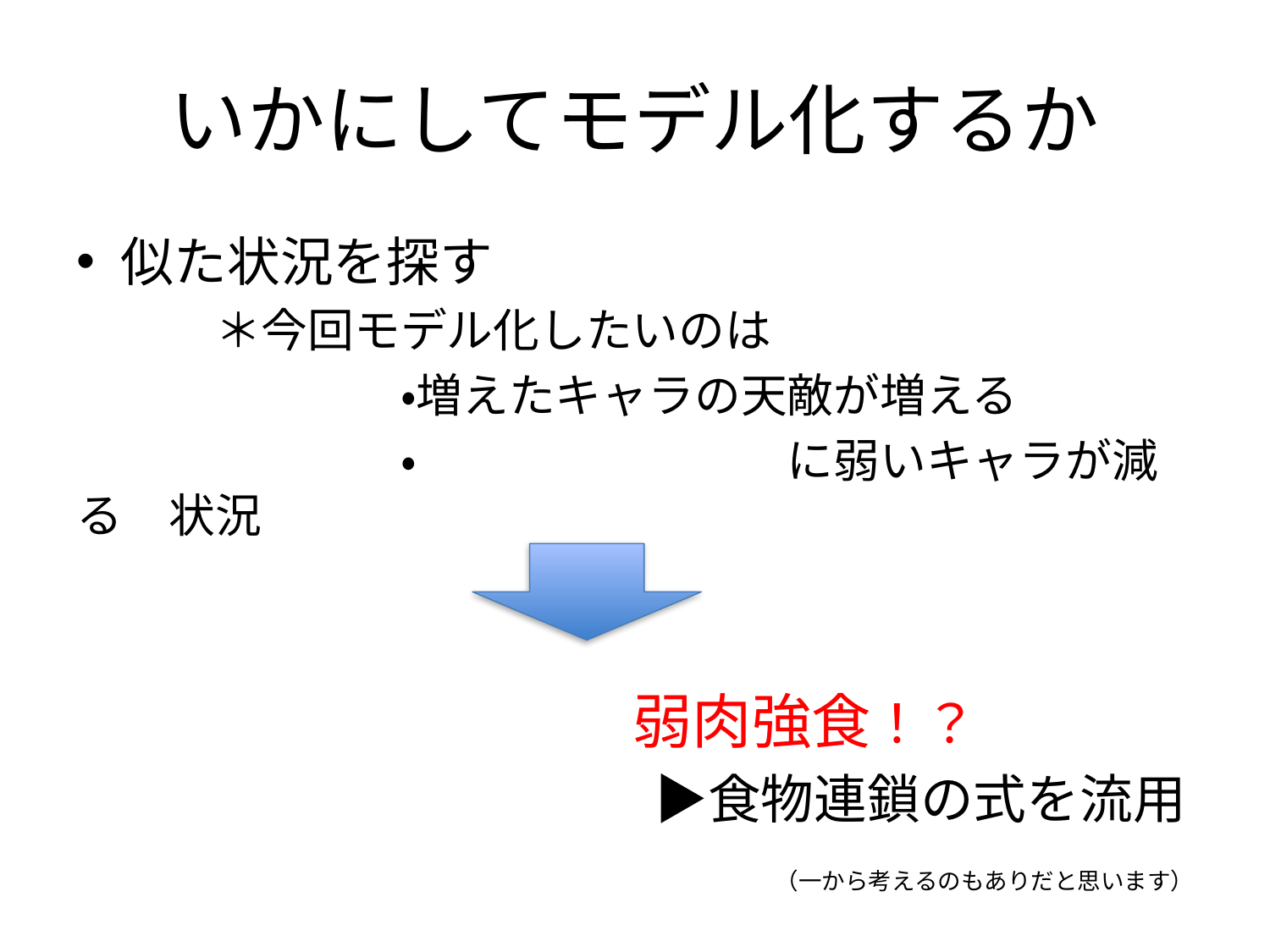

# いかにしてモデル化するか
似た状況を探す
　　　＊今回モデル化したいのは
　　　　　　　・増えたキャラの天敵が増える
　　　　　　　・　　　　　　　　に弱いキャラが減る　状況

　　　　　　　　　　　　弱肉強食！？
　　　　　　　　　    　▶食物連鎖の式を流用

（一から考えるのもありだと思います）